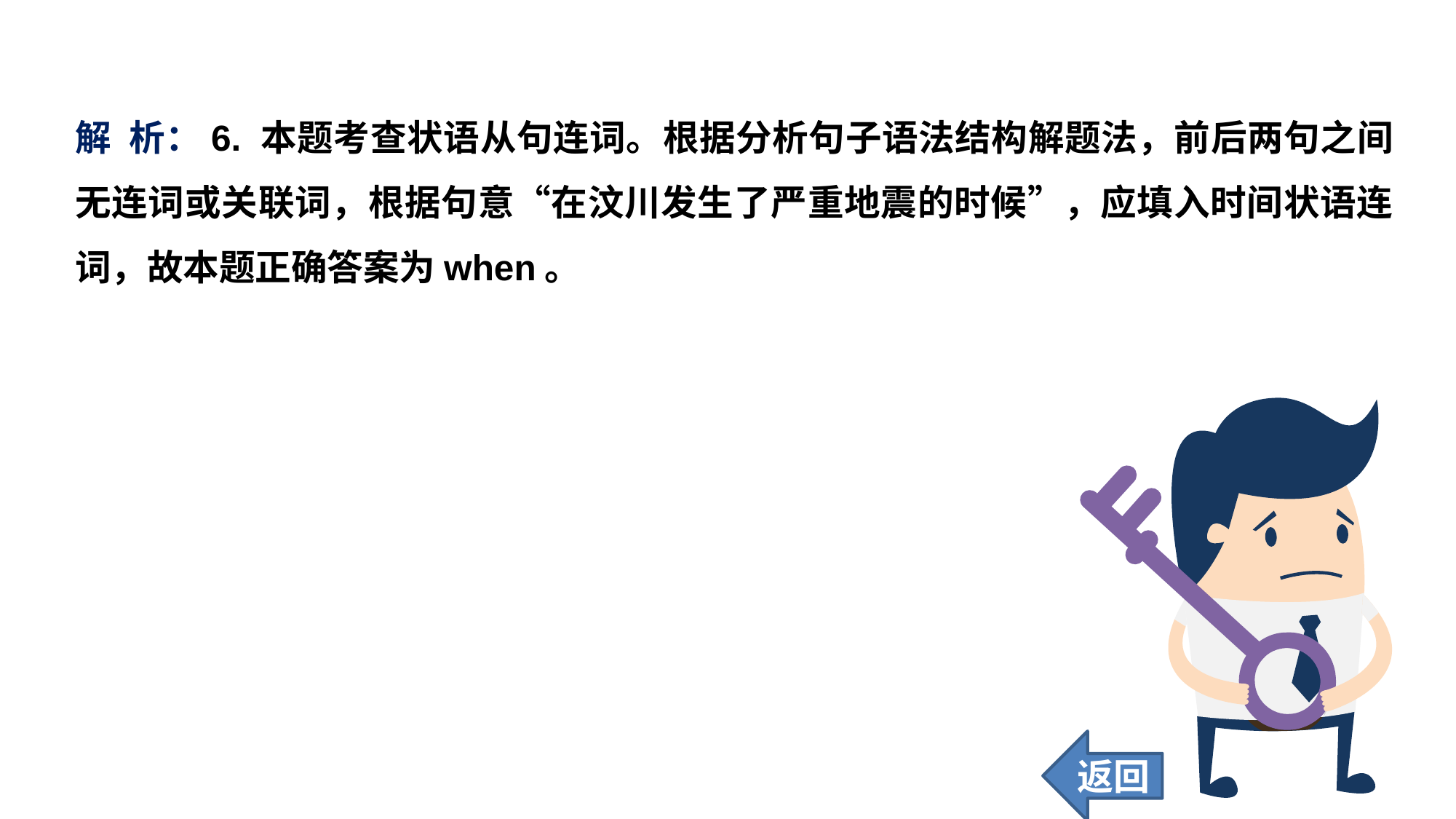

解  析：6. 本题考查状语从句连词。根据分析句子语法结构解题法，前后两句之间无连词或关联词，根据句意“在汶川发生了严重地震的时候”，应填入时间状语连词，故本题正确答案为when。

返回
189